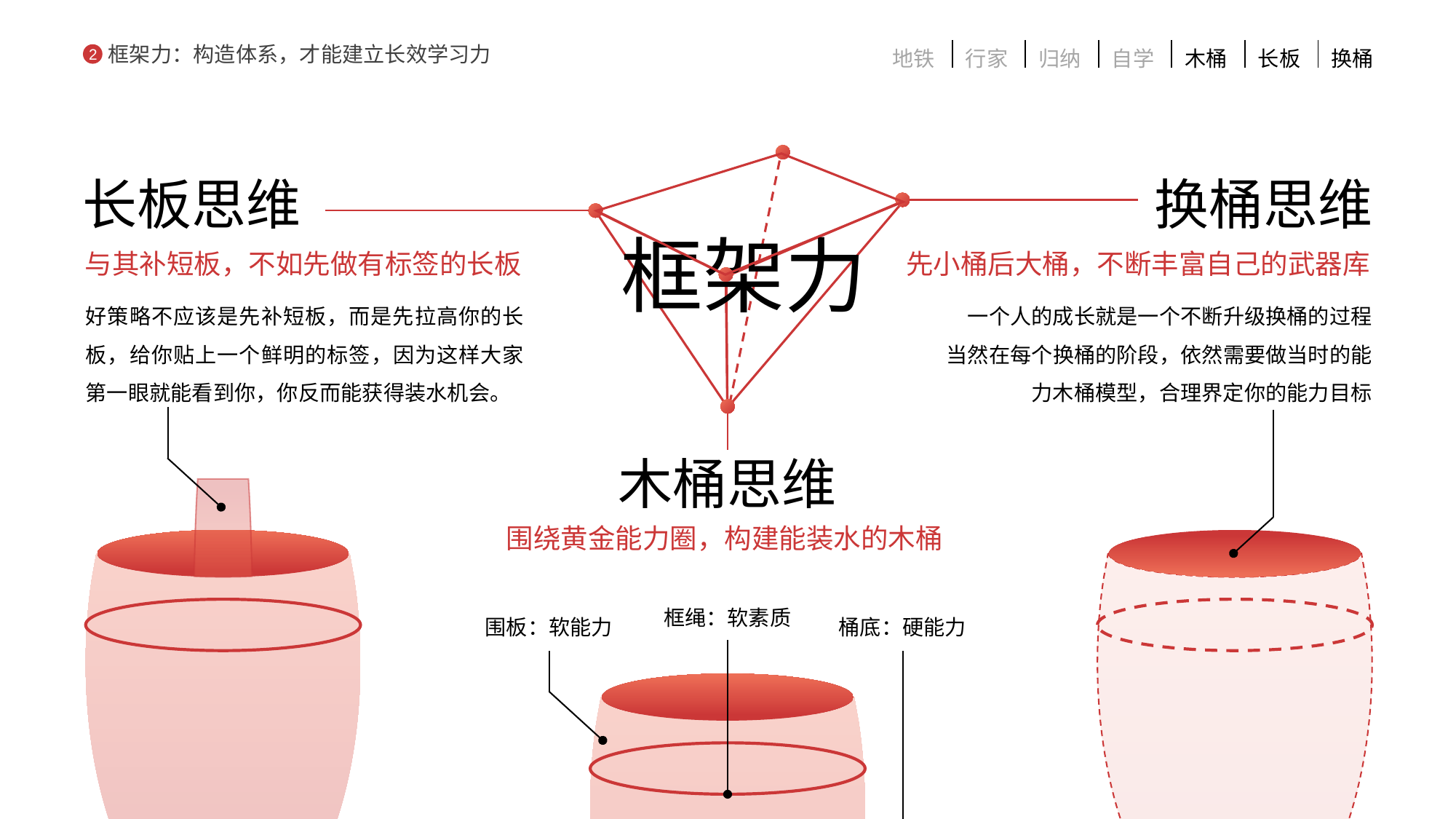

| 地铁 | 行家 | 归纳 | 自学 | 木桶 | 长板 | 换桶 |
| --- | --- | --- | --- | --- | --- | --- |
框架力：构造体系，才能建立长效学习力
2

框架力

长板思维
换桶思维
与其补短板，不如先做有标签的长板
先小桶后大桶，不断丰富自己的武器库
好策略不应该是先补短板，而是先拉高你的长板，给你贴上一个鲜明的标签，因为这样大家第一眼就能看到你，你反而能获得装水机会。
一个人的成长就是一个不断升级换桶的过程
当然在每个换桶的阶段，依然需要做当时的能力木桶模型，合理界定你的能力目标
木桶思维

围绕黄金能力圈，构建能装水的木桶

框绳：软素质
围板：软能力
桶底：硬能力